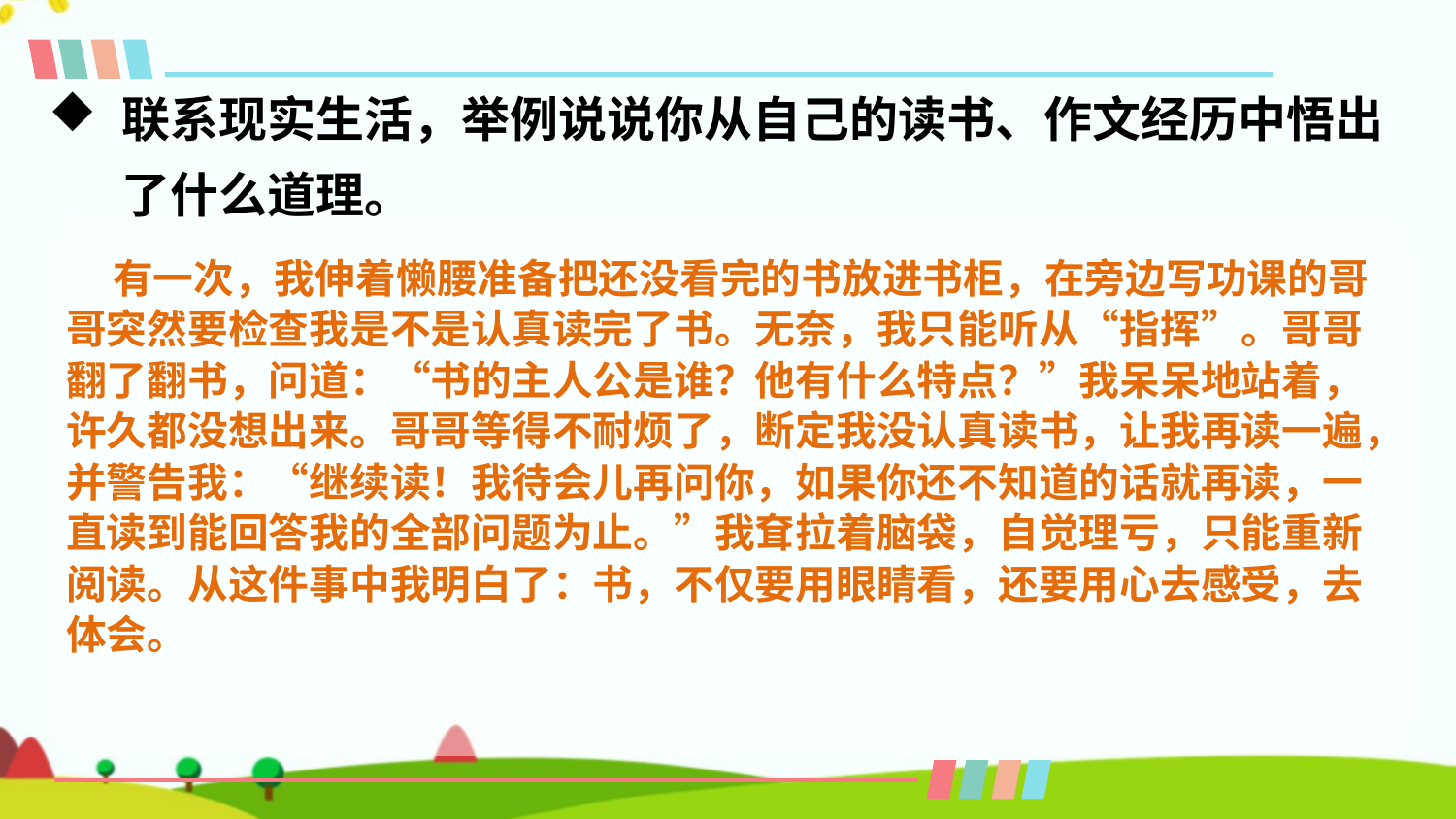

联系现实生活，举例说说你从自己的读书、作文经历中悟出了什么道理。

    有一次，我伸着懒腰准备把还没看完的书放进书柜，在旁边写功课的哥哥突然要检查我是不是认真读完了书。无奈，我只能听从“指挥”。哥哥翻了翻书，问道：“书的主人公是谁？他有什么特点？”我呆呆地站着，许久都没想出来。哥哥等得不耐烦了，断定我没认真读书，让我再读一遍，并警告我：“继续读！我待会儿再问你，如果你还不知道的话就再读，一直读到能回答我的全部问题为止。”我耷拉着脑袋，自觉理亏，只能重新阅读。从这件事中我明白了：书，不仅要用眼睛看，还要用心去感受，去体会。